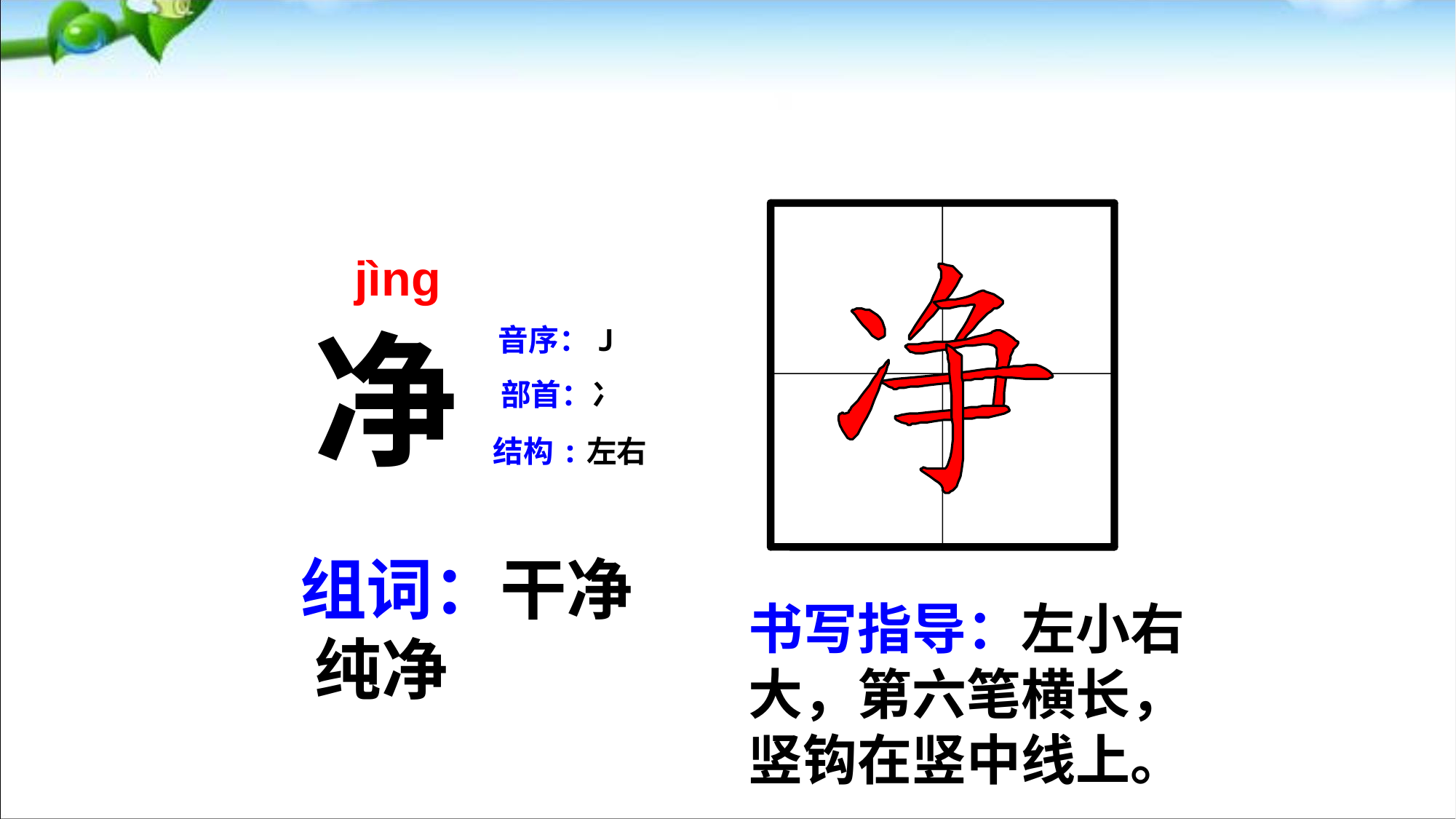

jìng

净

音序：J

部首：冫

结构:左右
组词：干净  纯净

书写指导：左小右大，第六笔横长，竖钩在竖中线上。